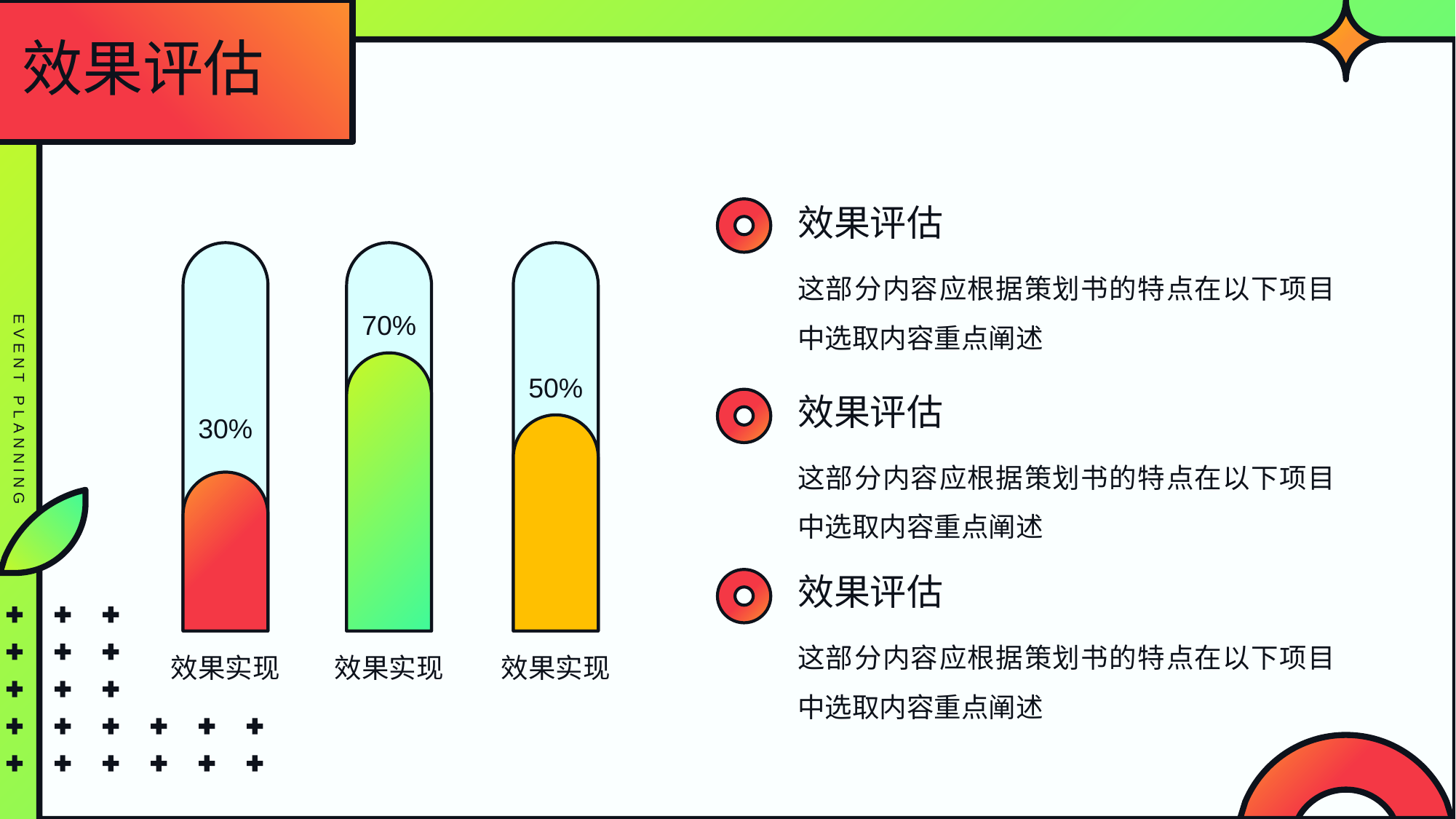

效果评估
效果评估

这部分内容应根据策划书的特点在以下项目中选取内容重点阐述
70%

50%
效果评估

30%

这部分内容应根据策划书的特点在以下项目中选取内容重点阐述

效果评估

这部分内容应根据策划书的特点在以下项目中选取内容重点阐述
效果实现
效果实现
效果实现